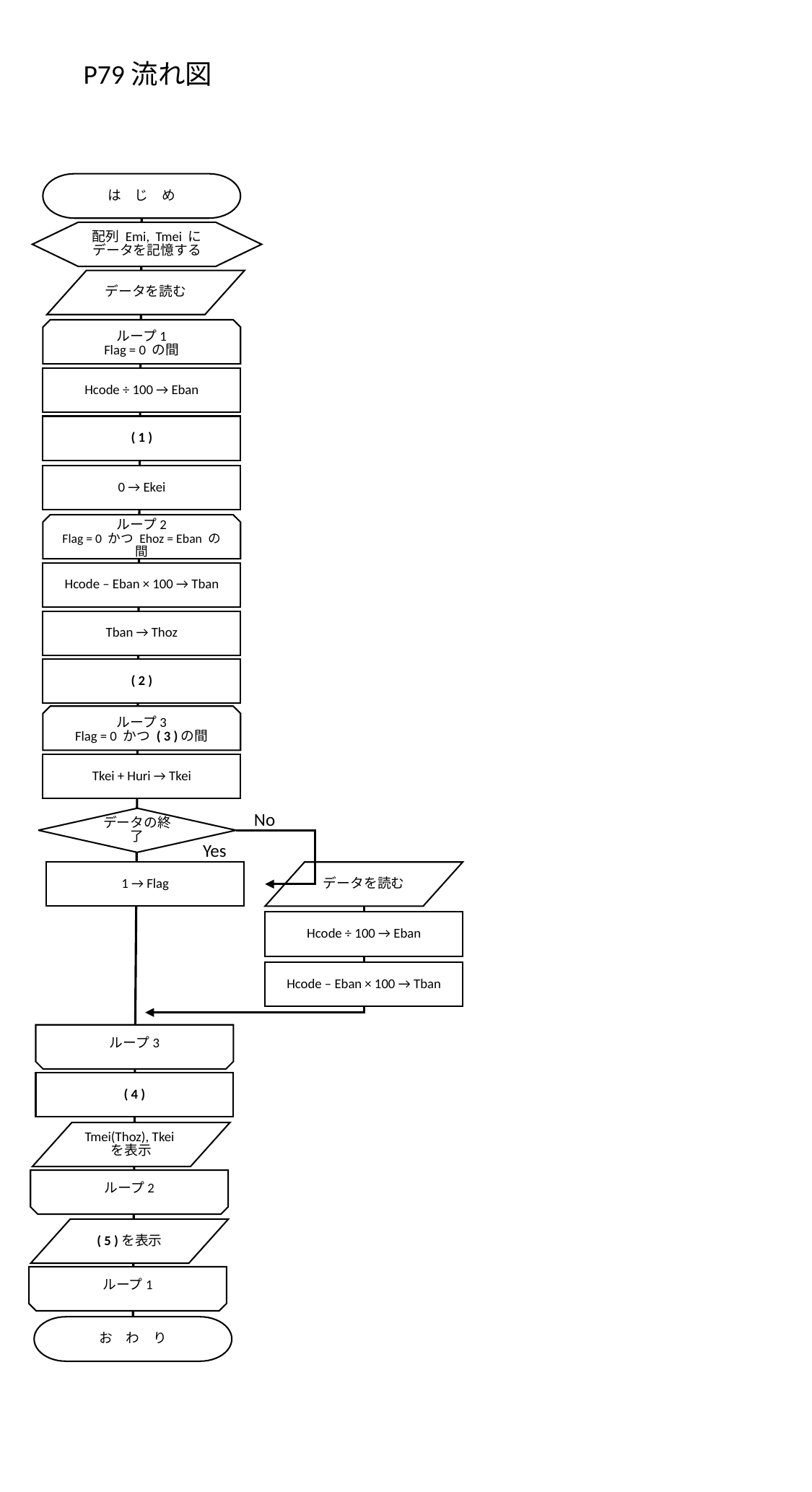

P79流れ図
は　じ　め
配列 Emi,  Tmei にデータを記憶する
データを読む
ループ1
Flag = 0 の間
Hcode ÷ 100 → Eban
( 1 )
0 → Ekei
ループ2
Flag = 0 かつ Ehoz = Eban の間
Hcode – Eban × 100 → Tban
Tban → Thoz
( 2 )
ループ3
Flag = 0 かつ ( 3 )の間
Tkei + Huri → Tkei
No
データの終了
Yes
1 → Flag
データを読む
Hcode ÷ 100 → Eban
Hcode – Eban × 100 → Tban

ループ3
( 4 )
Tmei(Thoz), Tkeiを表示

ループ2
( 5 )を表示

ループ1
お　わ　り